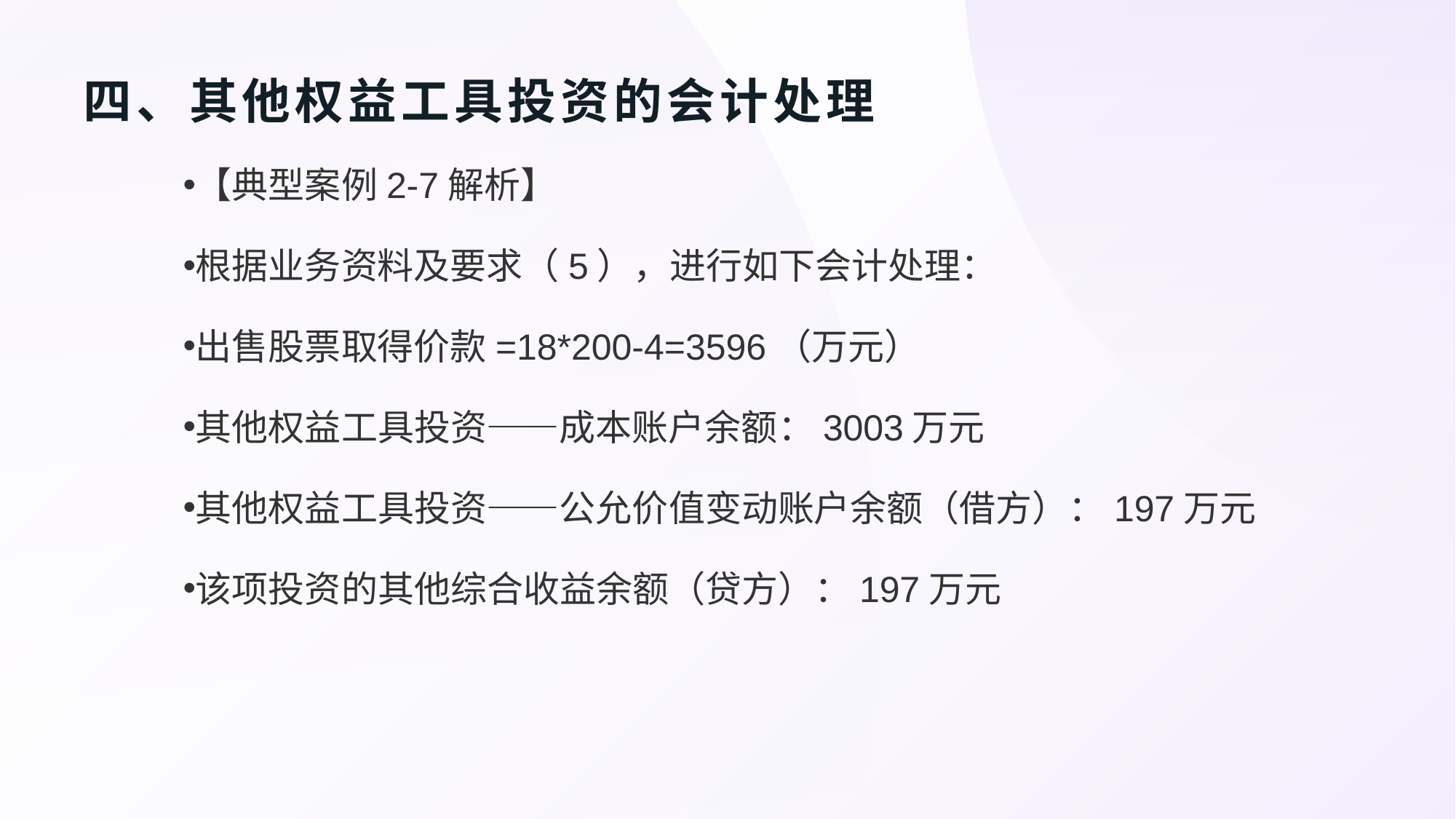

# 四、其他权益工具投资的会计处理
【典型案例2-7解析】
根据业务资料及要求（5），进行如下会计处理：
出售股票取得价款=18*200-4=3596（万元）
其他权益工具投资——成本账户余额：3003万元
其他权益工具投资——公允价值变动账户余额（借方）：197万元
该项投资的其他综合收益余额（贷方）：197万元